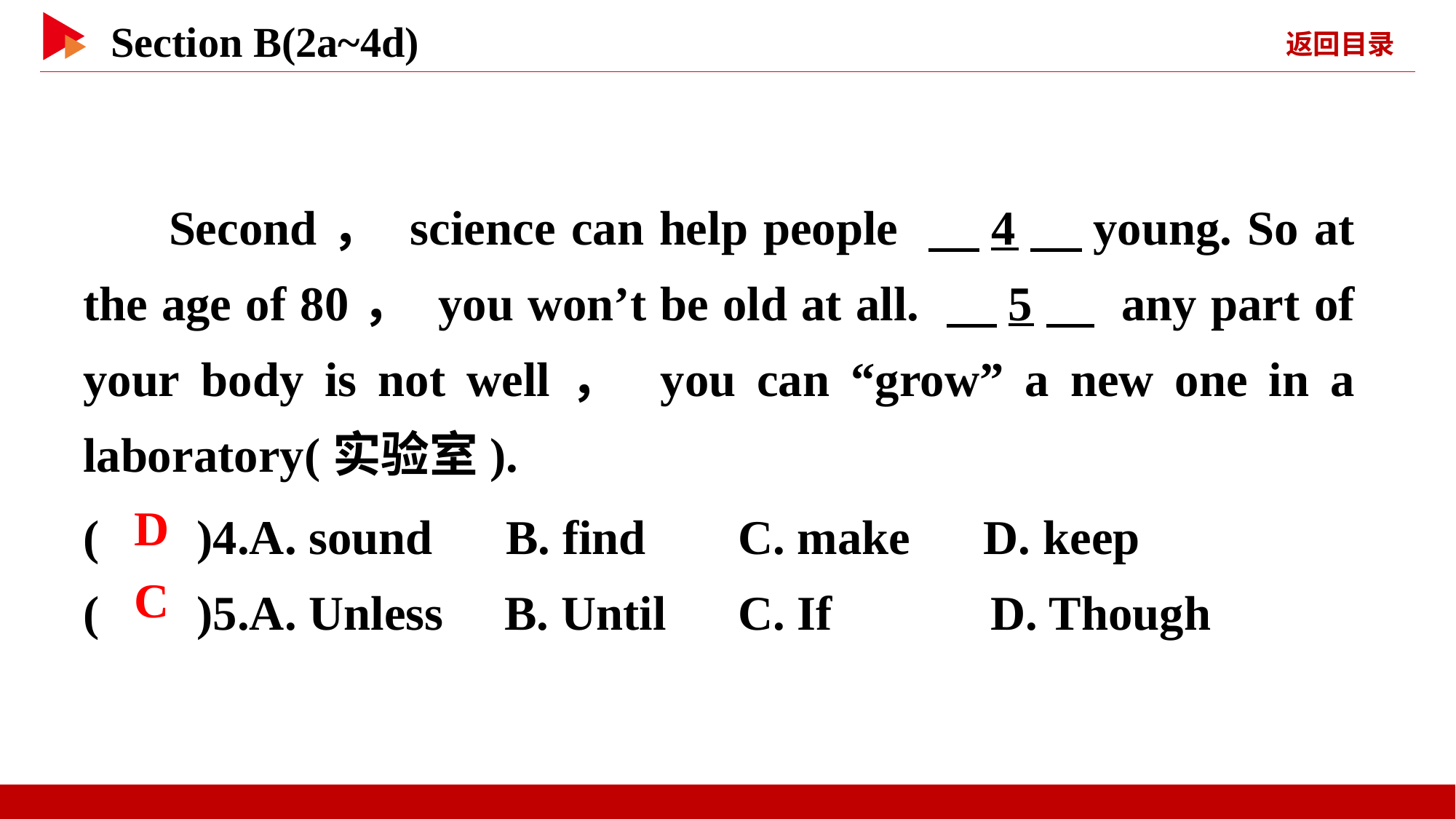

Second， science can help people 　4　young. So at the age of 80， you won’t be old at all. 　5　 any part of your body is not well， you can “grow” a new one in a laboratory(实验室).
(        )4.A. sound      B. find	C. make      D. keep
(        )5.A. Unless     B. Until	C. If             D. Though
   D
   C